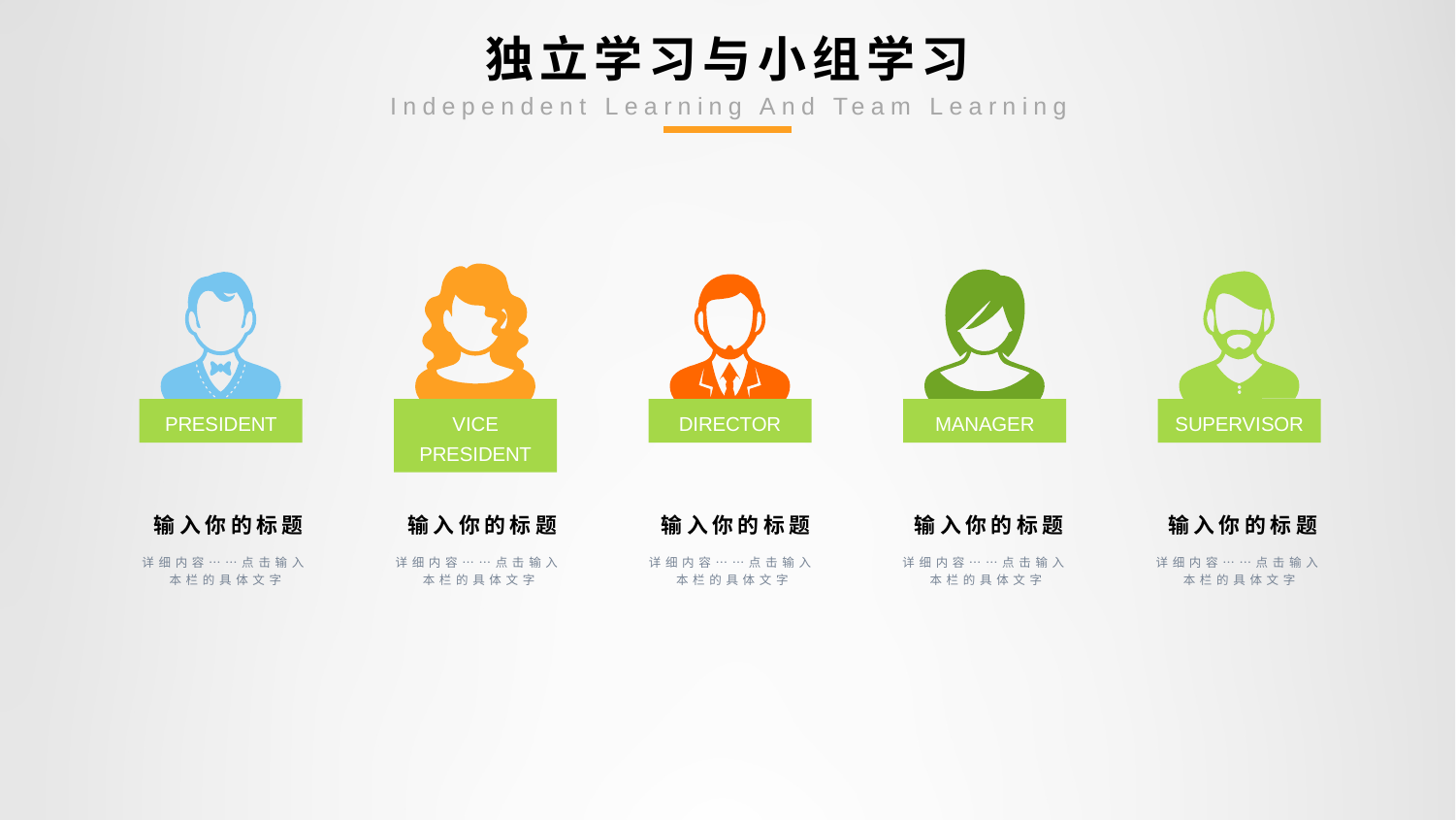

# 独立学习与小组学习
Independent Learning And Team Learning

PRESIDENT
VICE PRESIDENT
DIRECTOR
MANAGER
SUPERVISOR
输入你的标题
详细内容……点击输入本栏的具体文字
输入你的标题
详细内容……点击输入本栏的具体文字
输入你的标题
详细内容……点击输入本栏的具体文字
输入你的标题
详细内容……点击输入本栏的具体文字
输入你的标题
详细内容……点击输入本栏的具体文字